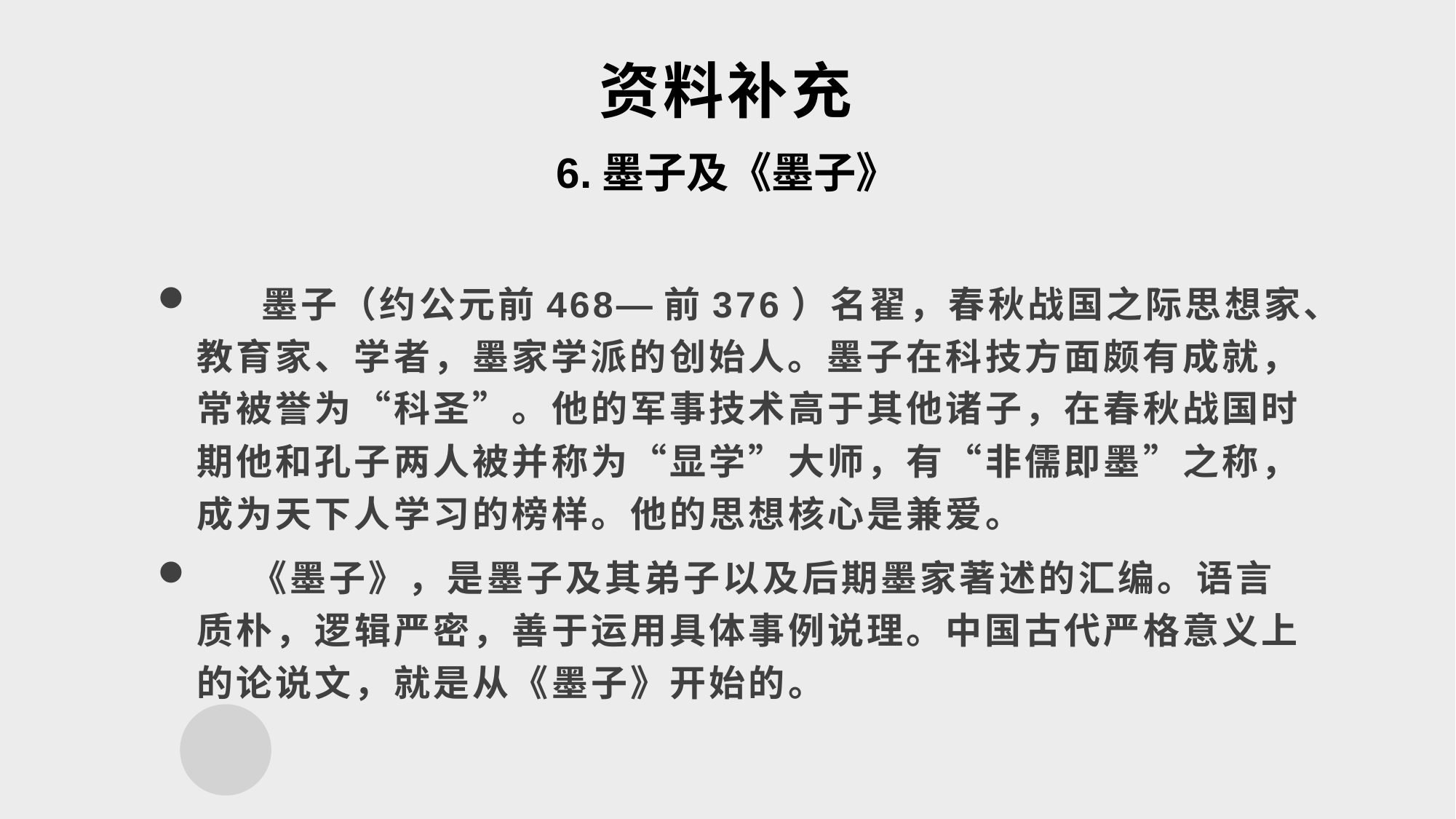

资料补充
6.墨子及《墨子》
     墨子（约公元前468—前376）名翟，春秋战国之际思想家、教育家、学者，墨家学派的创始人。墨子在科技方面颇有成就，常被誉为“科圣”。他的军事技术高于其他诸子，在春秋战国时期他和孔子两人被并称为“显学”大师，有“非儒即墨”之称，成为天下人学习的榜样。他的思想核心是兼爱。
    《墨子》，是墨子及其弟子以及后期墨家著述的汇编。语言质朴，逻辑严密，善于运用具体事例说理。中国古代严格意义上的论说文，就是从《墨子》开始的。